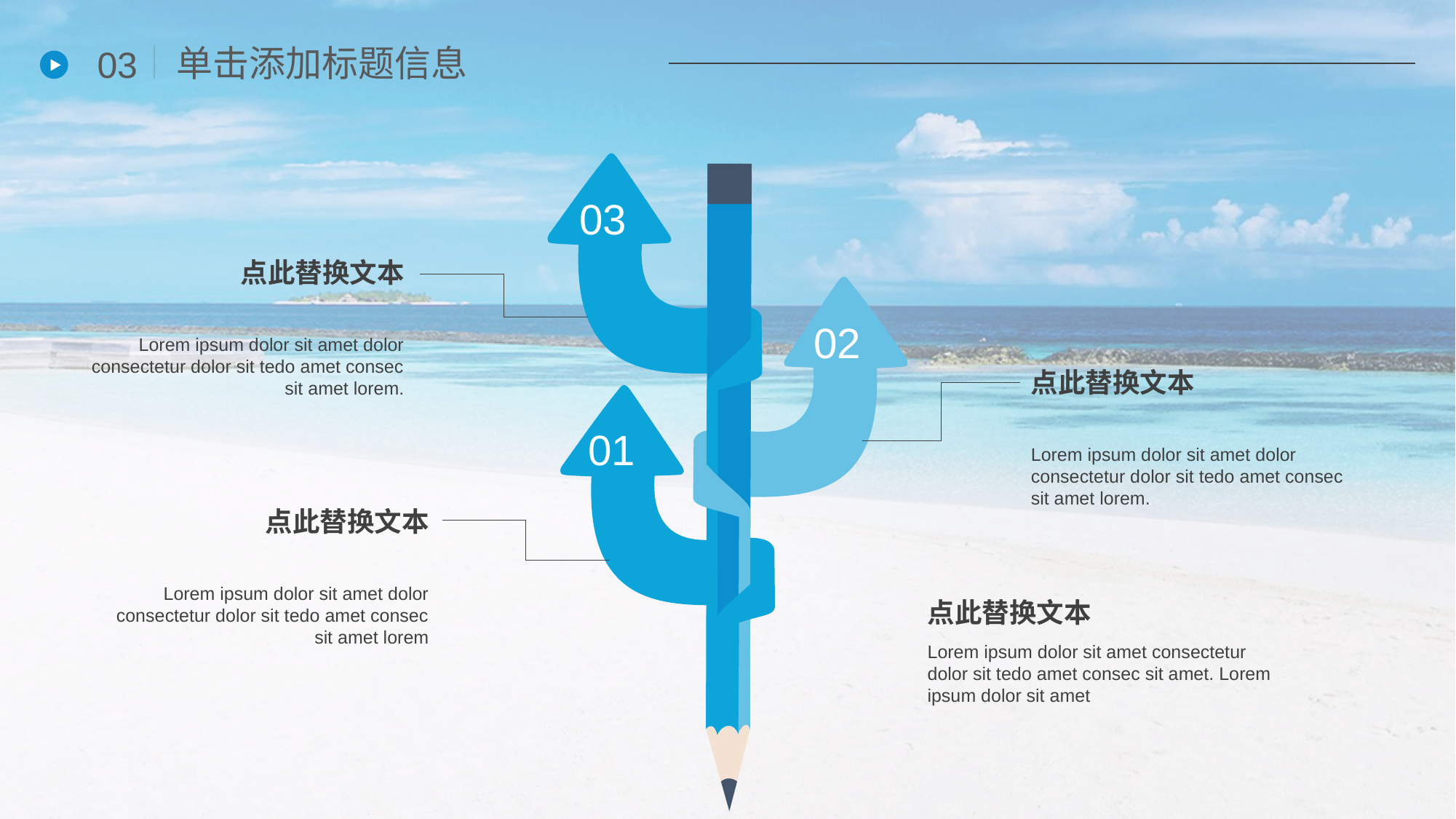

单击添加标题信息
03

03

点此替换文本

02

Lorem ipsum dolor sit amet dolor consectetur dolor sit tedo amet consec sit amet lorem.
点此替换文本

01
Lorem ipsum dolor sit amet dolor consectetur dolor sit tedo amet consec sit amet lorem.

点此替换文本

Lorem ipsum dolor sit amet dolor consectetur dolor sit tedo amet consec sit amet lorem
点此替换文本
Lorem ipsum dolor sit amet consectetur dolor sit tedo amet consec sit amet. Lorem ipsum dolor sit amet